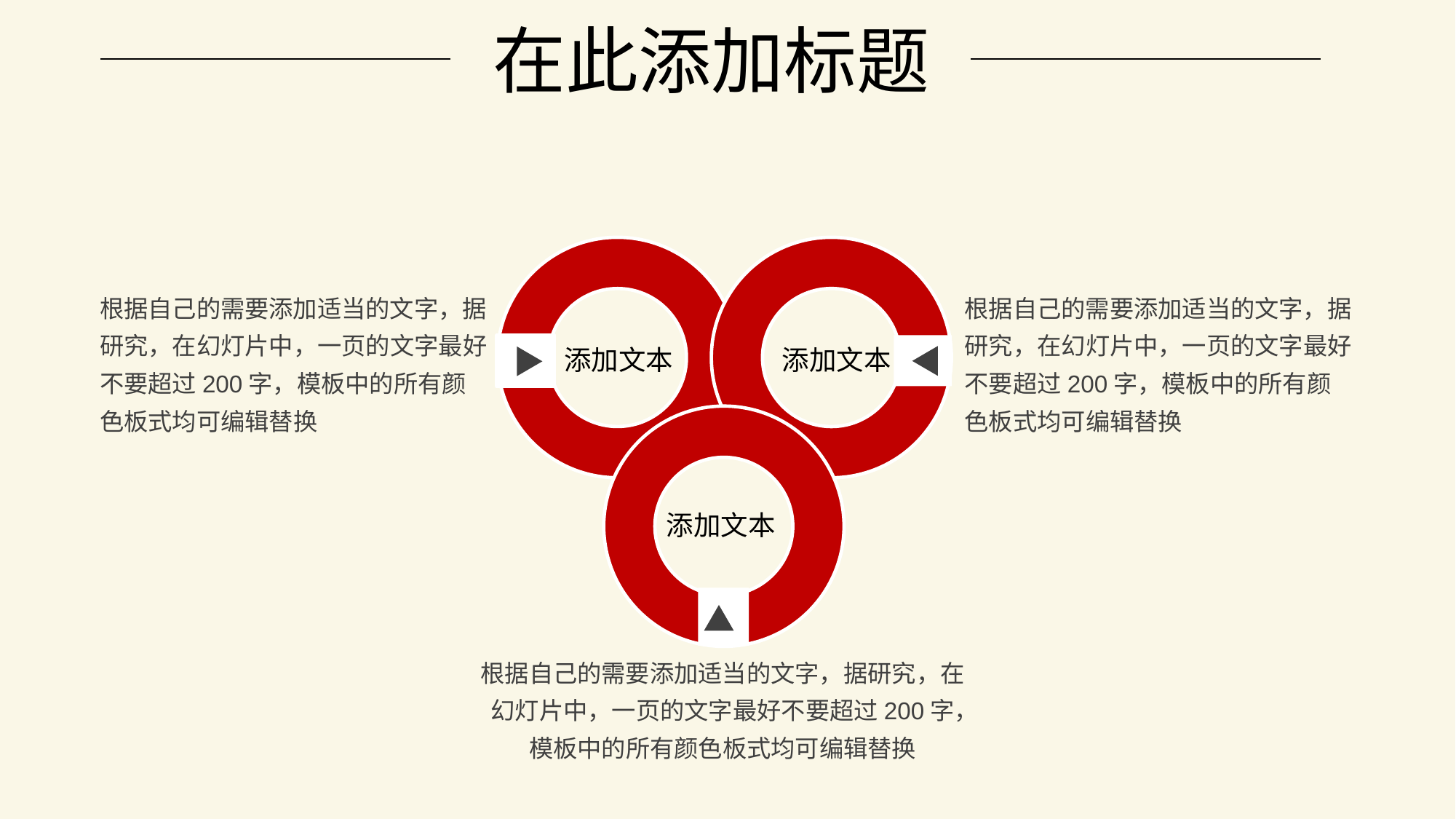

根据自己的需要添加适当的文字，据研究，在幻灯片中，一页的文字最好不要超过200字，模板中的所有颜色板式均可编辑替换
根据自己的需要添加适当的文字，据研究，在幻灯片中，一页的文字最好不要超过200字，模板中的所有颜色板式均可编辑替换

添加文本
添加文本

添加文本

根据自己的需要添加适当的文字，据研究，在幻灯片中，一页的文字最好不要超过200字，模板中的所有颜色板式均可编辑替换